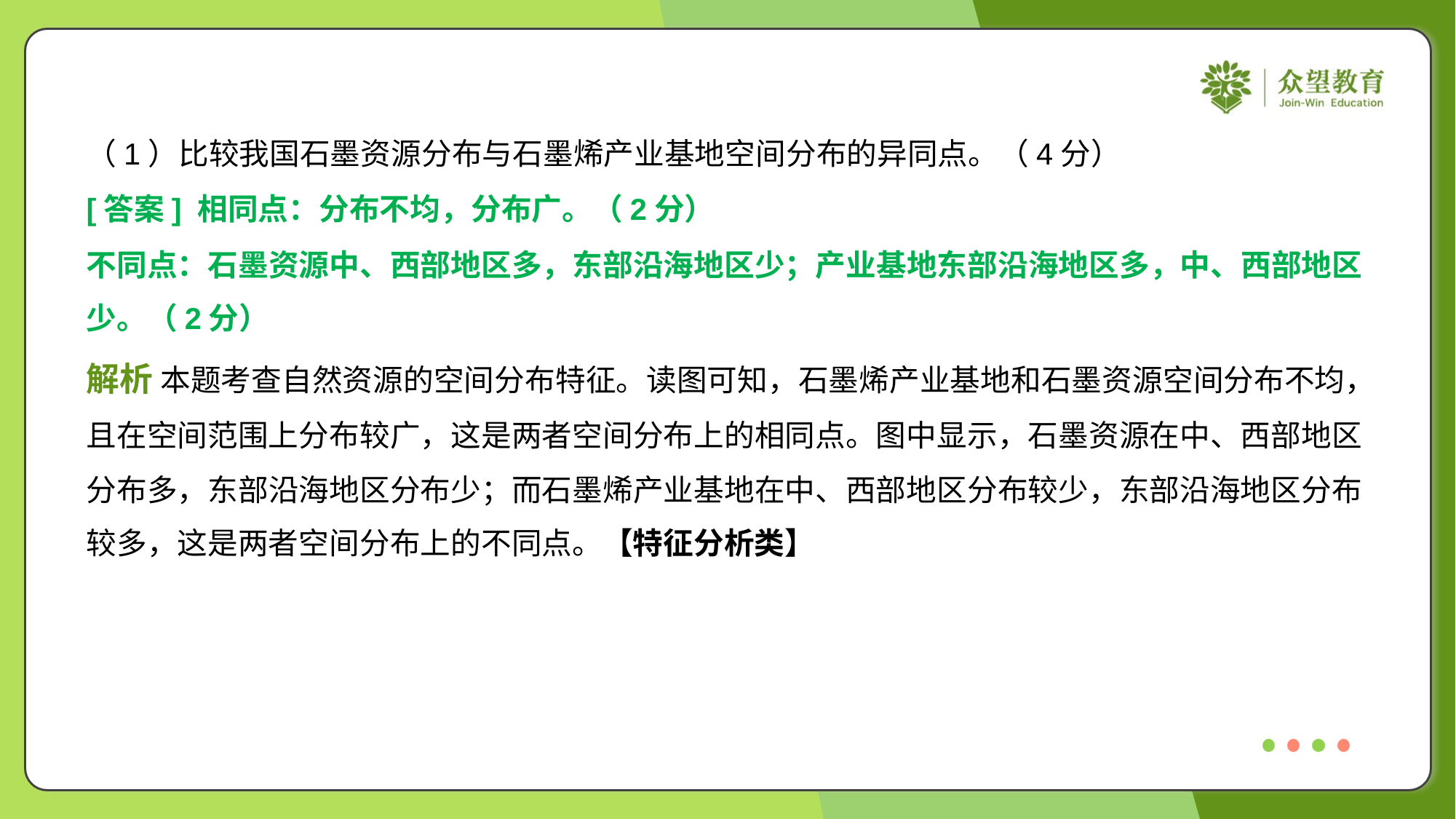

（1）比较我国石墨资源分布与石墨烯产业基地空间分布的异同点。（4分）
[答案] 相同点：分布不均，分布广。（2分）
不同点：石墨资源中、西部地区多，东部沿海地区少；产业基地东部沿海地区多，中、西部地区
少。（2分）
解析 本题考查自然资源的空间分布特征。读图可知，石墨烯产业基地和石墨资源空间分布不均，
且在空间范围上分布较广，这是两者空间分布上的相同点。图中显示，石墨资源在中、西部地区
分布多，东部沿海地区分布少；而石墨烯产业基地在中、西部地区分布较少，东部沿海地区分布
较多，这是两者空间分布上的不同点。【特征分析类】